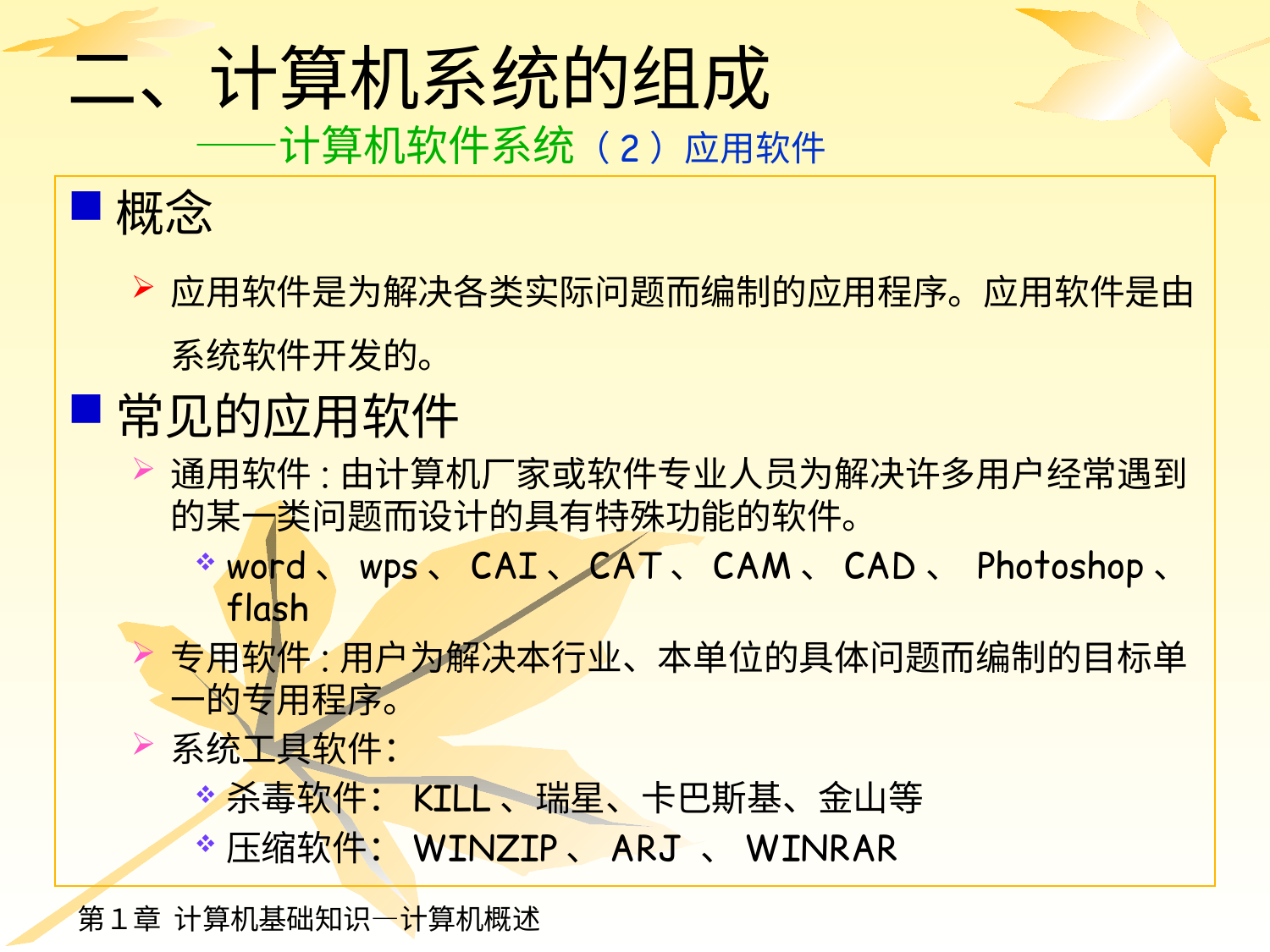

# 二、计算机系统的组成 ——计算机软件系统（2）应用软件
概念
应用软件是为解决各类实际问题而编制的应用程序。应用软件是由系统软件开发的。
常见的应用软件
通用软件:由计算机厂家或软件专业人员为解决许多用户经常遇到的某一类问题而设计的具有特殊功能的软件。
word、wps、CAI、CAT、CAM、CAD、 Photoshop、flash
专用软件:用户为解决本行业、本单位的具体问题而编制的目标单一的专用程序。
系统工具软件：
杀毒软件：KILL、瑞星、卡巴斯基、金山等
压缩软件：WINZIP、ARJ 、WINRAR